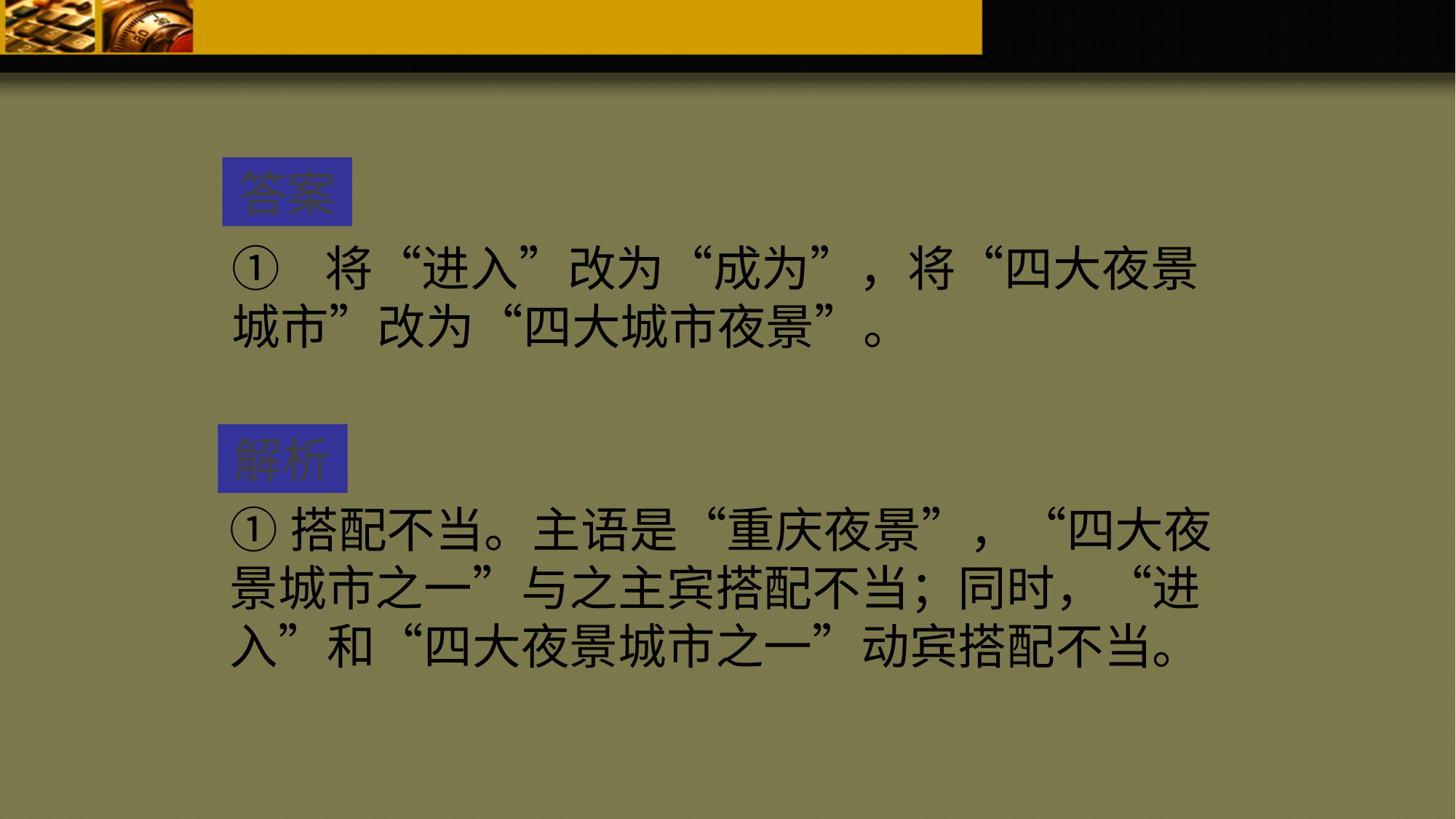

答案
①   将“进入”改为“成为”，将“四大夜景城市”改为“四大城市夜景”。
解析
①搭配不当。主语是“重庆夜景”，“四大夜景城市之一”与之主宾搭配不当；同时，“进入”和“四大夜景城市之一”动宾搭配不当。